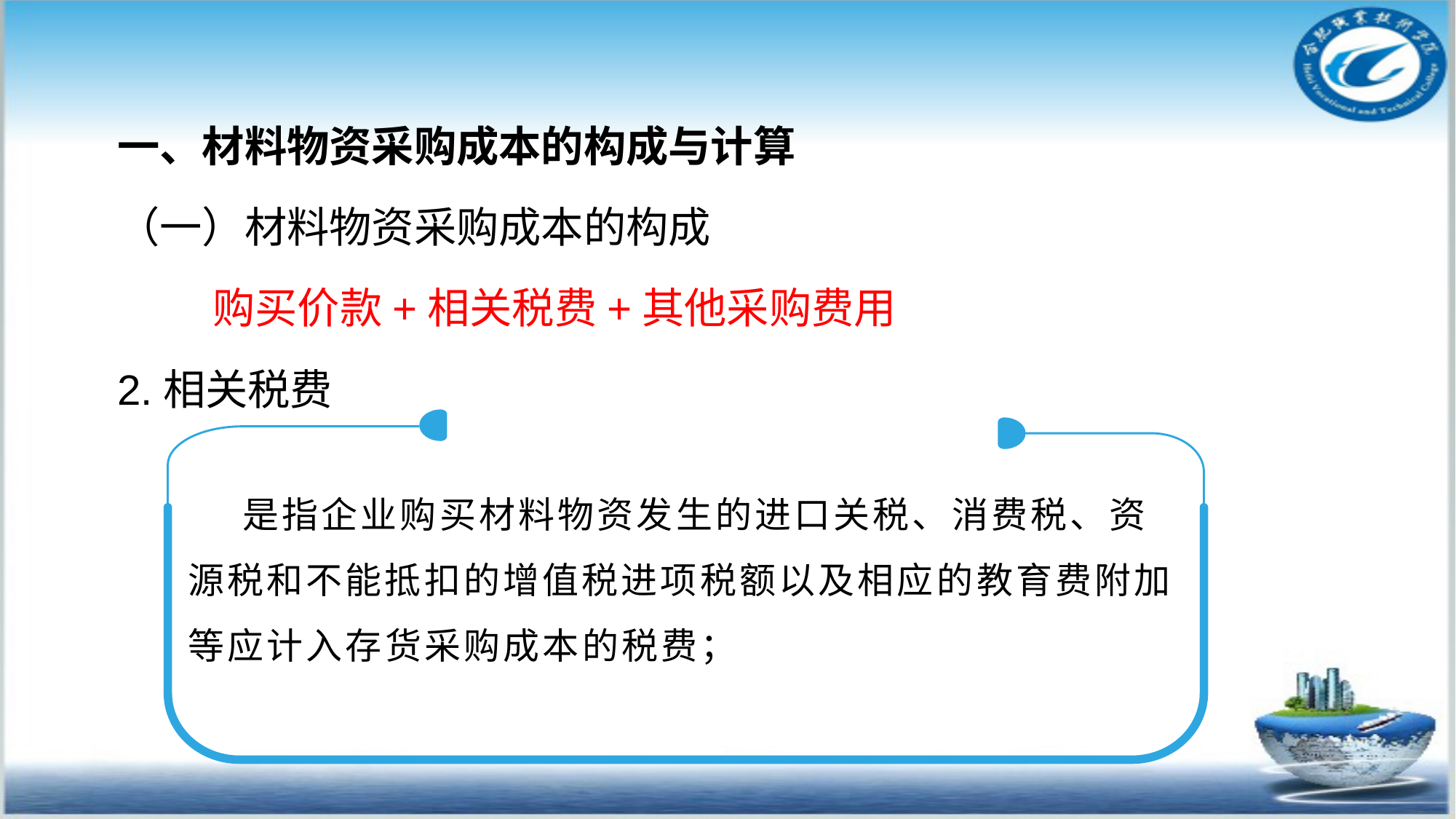

一、材料物资采购成本的构成与计算
（一）材料物资采购成本的构成
         购买价款+相关税费+其他采购费用
2.相关税费

是指企业购买材料物资发生的进口关税、消费税、资源税和不能抵扣的增值税进项税额以及相应的教育费附加等应计入存货采购成本的税费；